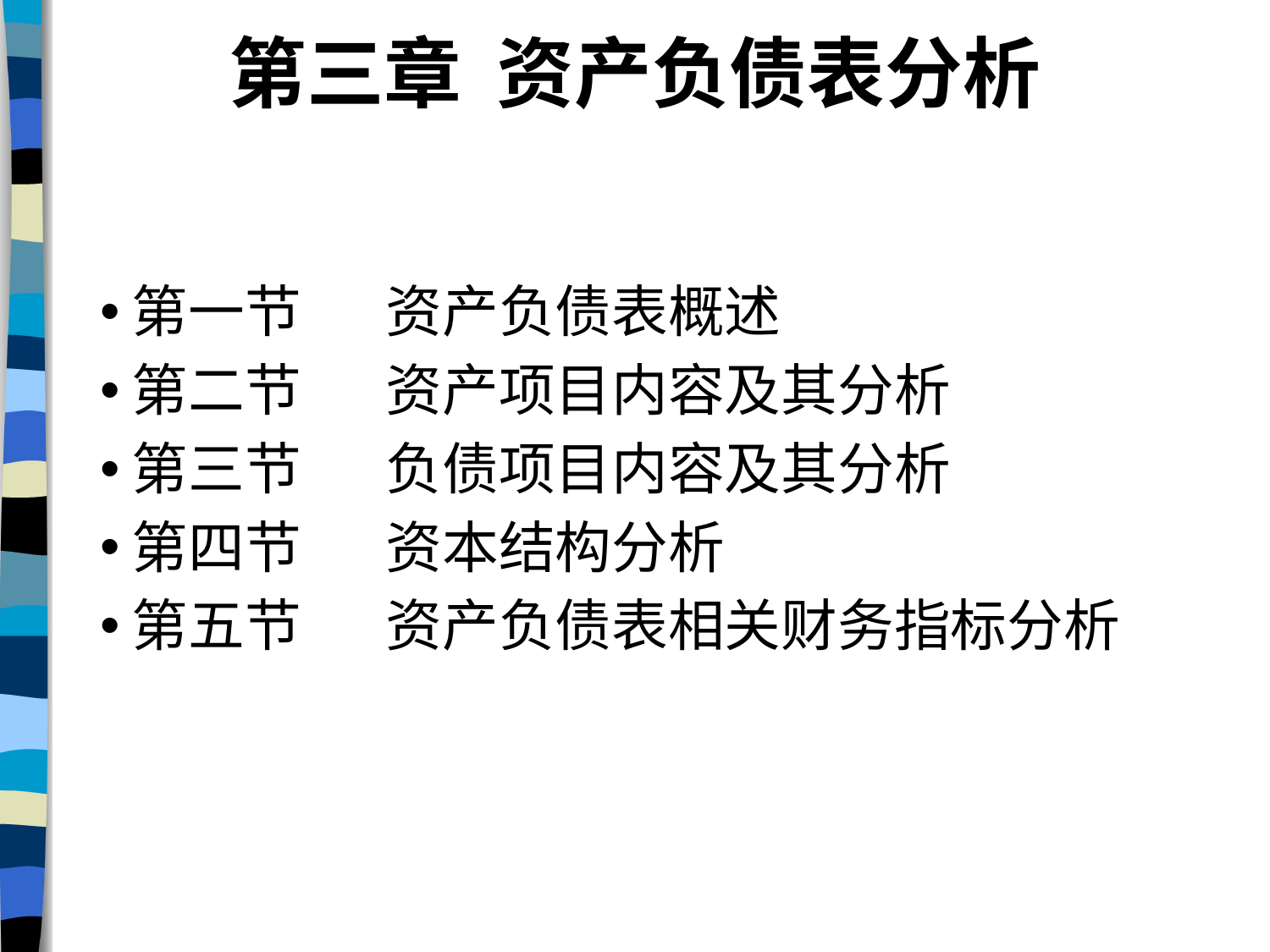

# 第三章  资产负债表分析
第一节	资产负债表概述
第二节	资产项目内容及其分析
第三节	负债项目内容及其分析
第四节	资本结构分析
第五节	资产负债表相关财务指标分析